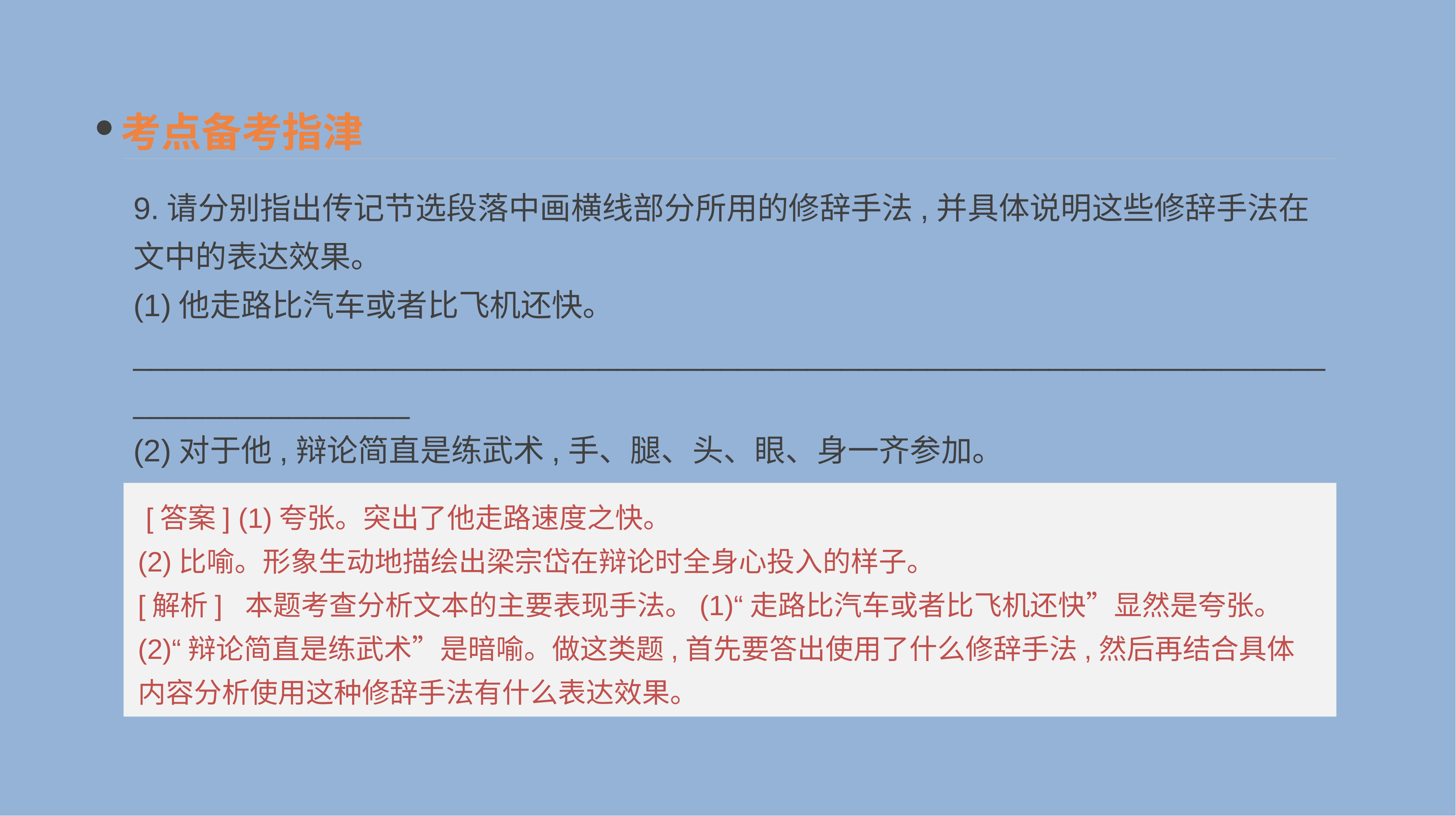

考点备考指津

9.请分别指出传记节选段落中画横线部分所用的修辞手法,并具体说明这些修辞手法在文中的表达效果。
(1)他走路比汽车或者比飞机还快。
_____________________________________________________________________________________
(2)对于他,辩论简直是练武术,手、腿、头、眼、身一齐参加。
_____________________________________________________________________________________

 [答案] (1)夸张。突出了他走路速度之快。
(2)比喻。形象生动地描绘出梁宗岱在辩论时全身心投入的样子。
[解析]  本题考查分析文本的主要表现手法。(1)“走路比汽车或者比飞机还快”显然是夸张。(2)“辩论简直是练武术”是暗喻。做这类题,首先要答出使用了什么修辞手法,然后再结合具体内容分析使用这种修辞手法有什么表达效果。